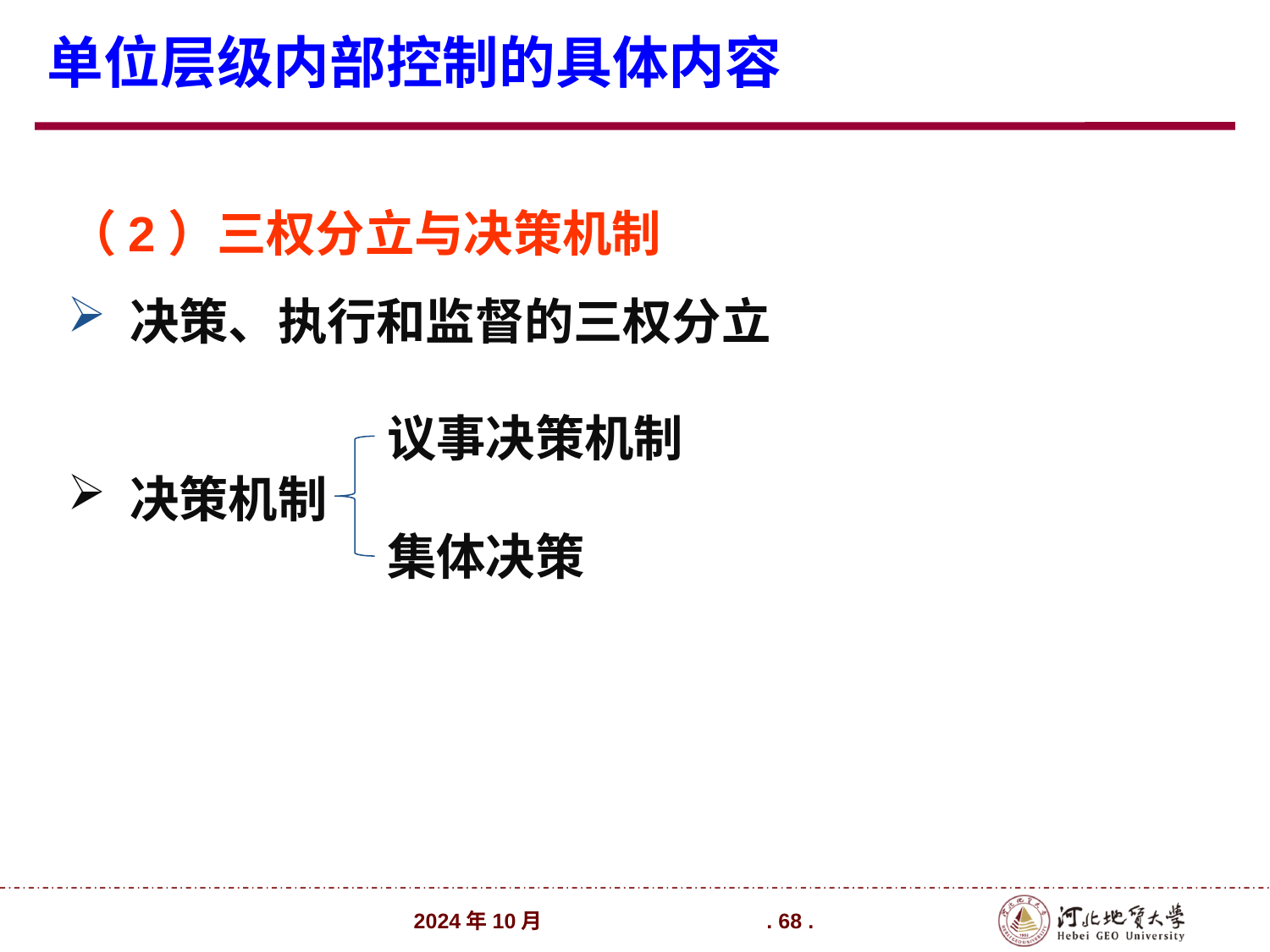

# 单位层级内部控制的具体内容
（2）三权分立与决策机制
 决策、执行和监督的三权分立

 决策机制
议事决策机制
集体决策

2024年10月                                             . 68 .